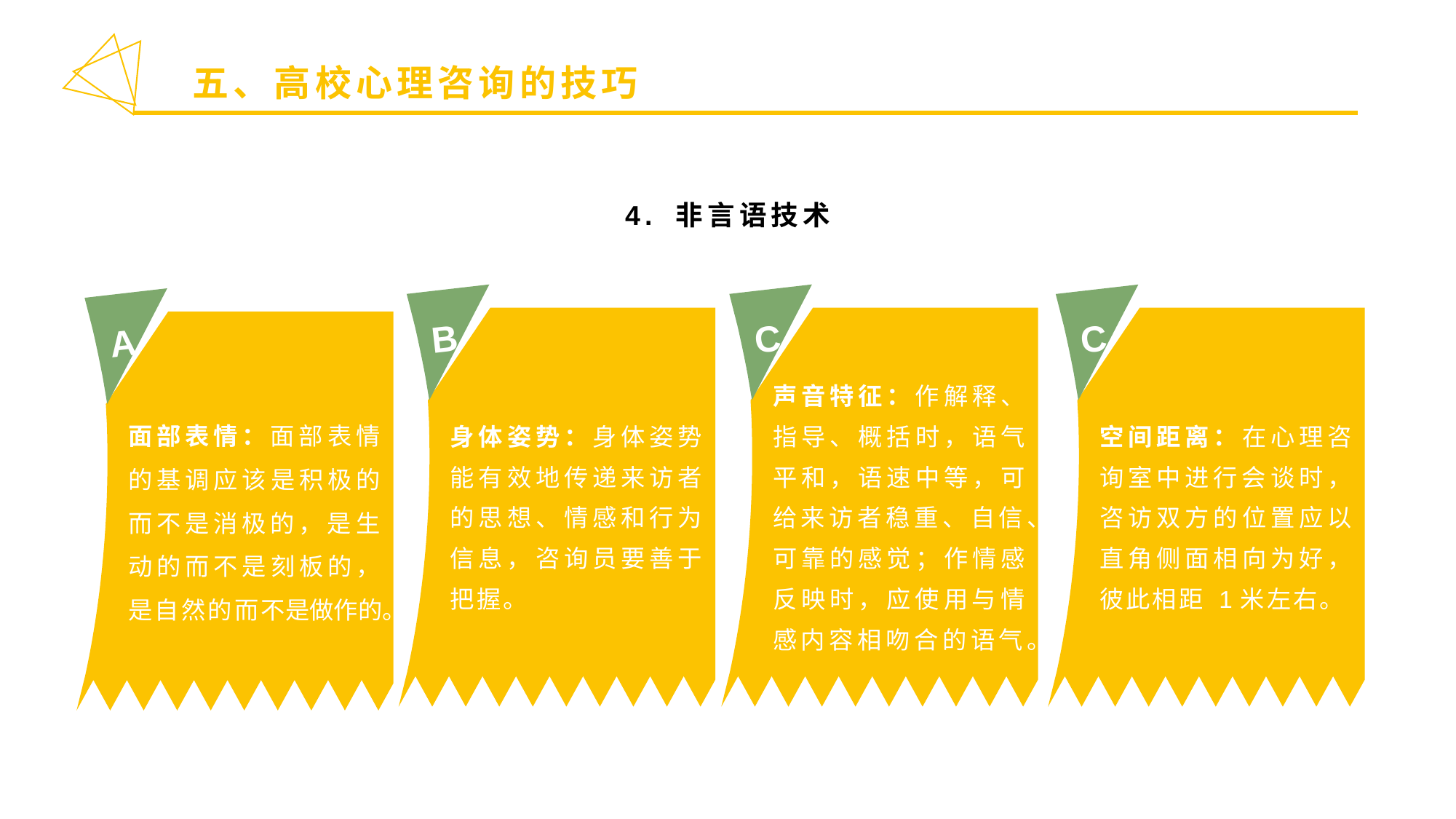

五、高校心理咨询的技巧
4. 非言语技术
B
身体姿势：身体姿势能有效地传递来访者的思想、情感和行为信息，咨询员要善于把握。
C
C
声音特征：作解释、指导、概括时，语气平和，语速中等，可给来访者稳重、自信、可靠的感觉；作情感反映时，应使用与情感内容相吻合的语气。
空间距离：在心理咨询室中进行会谈时，咨访双方的位置应以直角侧面相向为好，彼此相距 1米左右。
A
面部表情：面部表情的基调应该是积极的而不是消极的，是生动的而不是刻板的，是自然的而不是做作的。